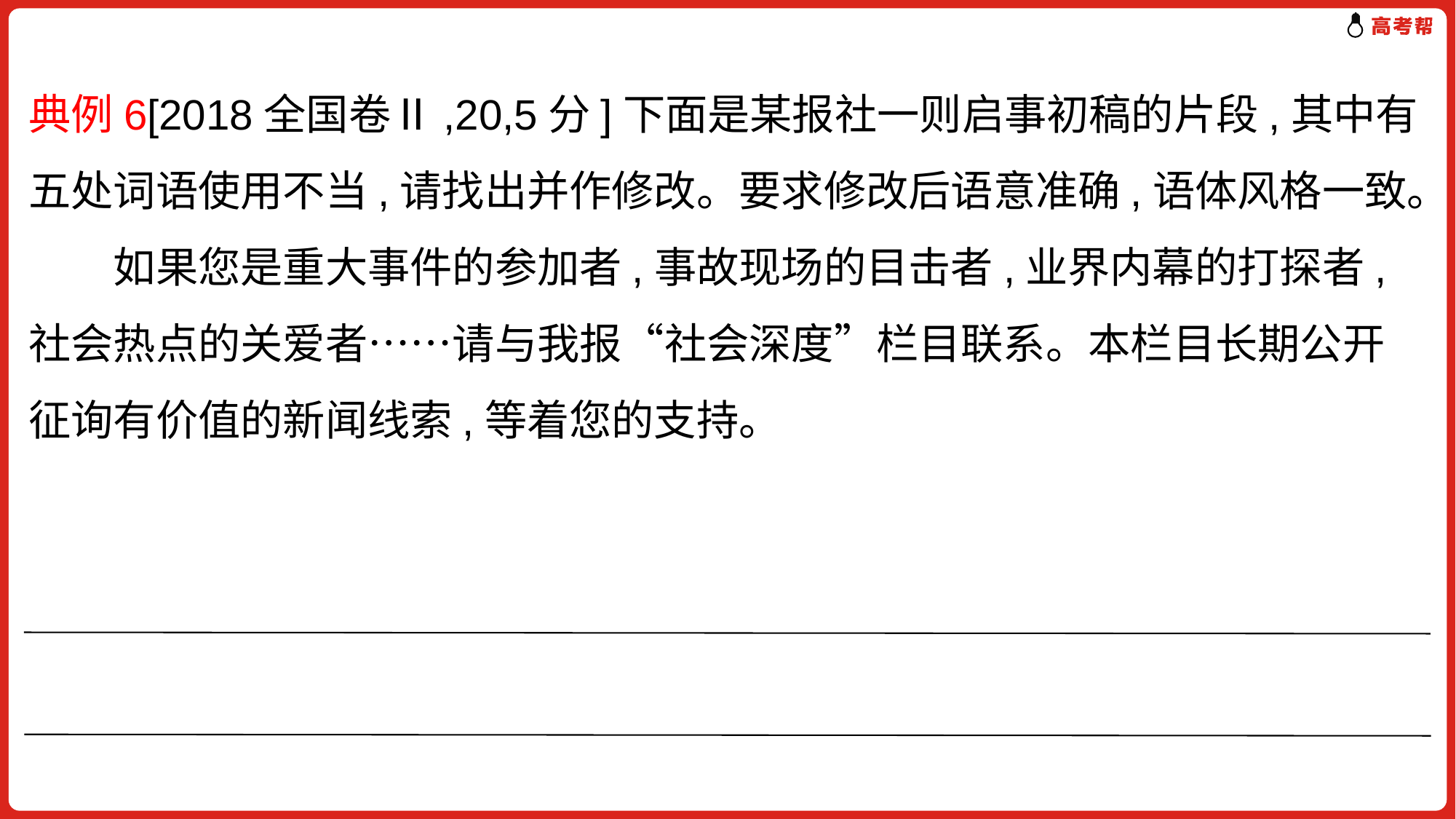

典例6[2018全国卷Ⅱ,20,5分]下面是某报社一则启事初稿的片段,其中有五处词语使用不当,请找出并作修改。要求修改后语意准确,语体风格一致。
　　如果您是重大事件的参加者,事故现场的目击者,业界内幕的打探者,社会热点的关爱者……请与我报“社会深度”栏目联系。本栏目长期公开征询有价值的新闻线索,等着您的支持。